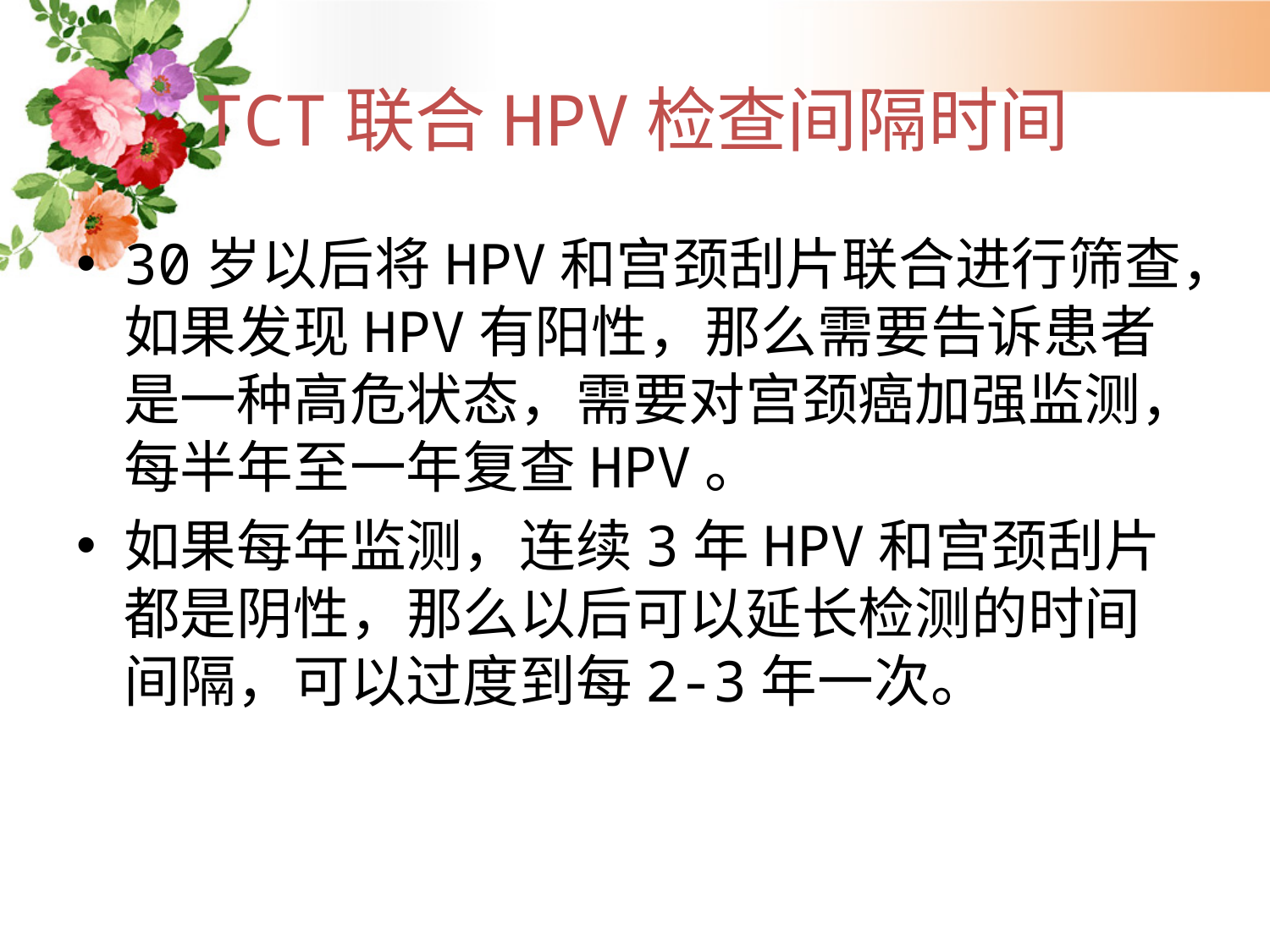

TCT联合HPV检查间隔时间
30岁以后将HPV和宫颈刮片联合进行筛查，如果发现HPV有阳性，那么需要告诉患者是一种高危状态，需要对宫颈癌加强监测，每半年至一年复查HPV。
如果每年监测，连续3年HPV和宫颈刮片都是阴性，那么以后可以延长检测的时间间隔，可以过度到每2-3年一次。